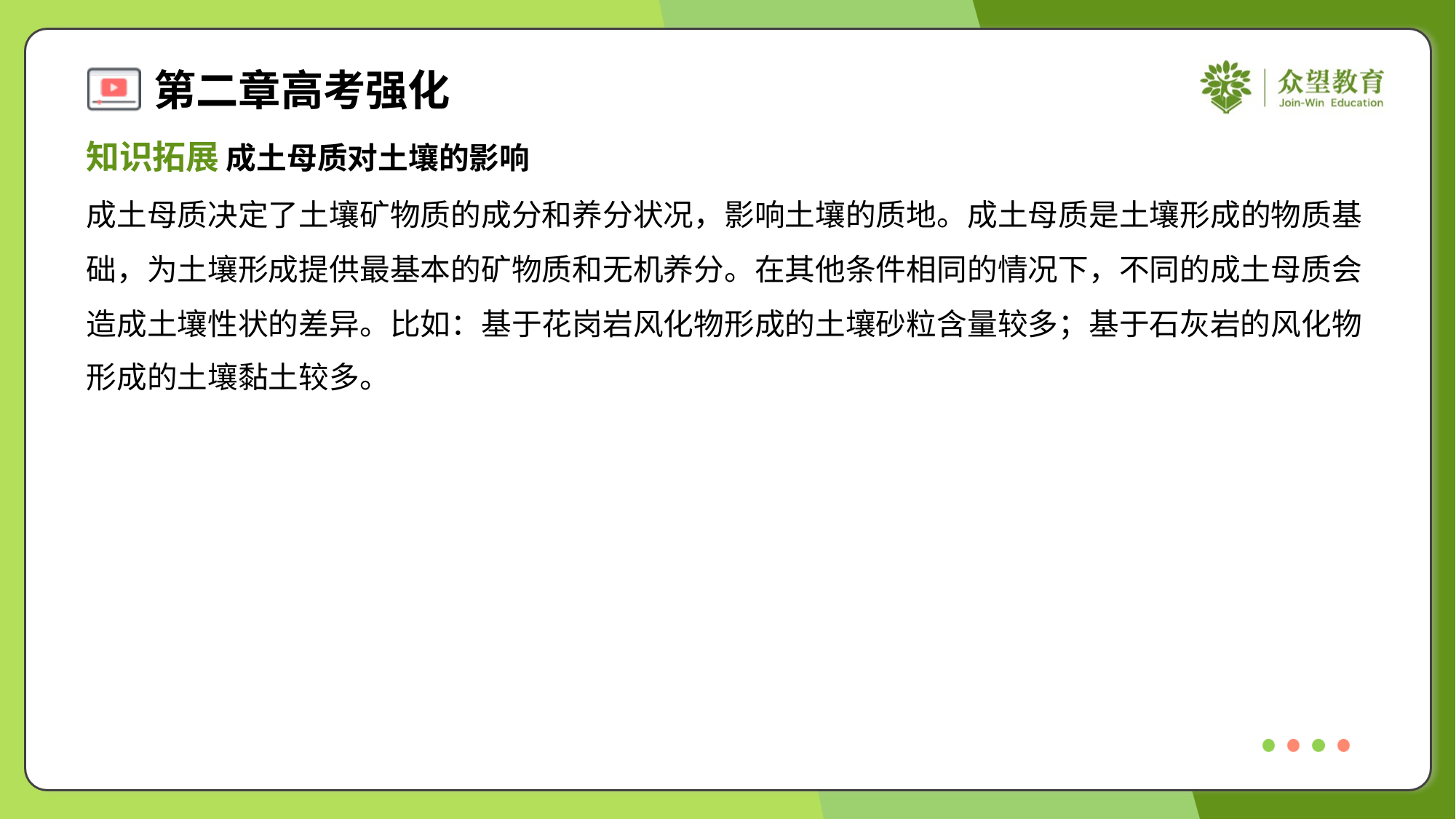

知识拓展 成土母质对土壤的影响
成土母质决定了土壤矿物质的成分和养分状况，影响土壤的质地。成土母质是土壤形成的物质基
础，为土壤形成提供最基本的矿物质和无机养分。在其他条件相同的情况下，不同的成土母质会
造成土壤性状的差异。比如：基于花岗岩风化物形成的土壤砂粒含量较多；基于石灰岩的风化物
形成的土壤黏土较多。